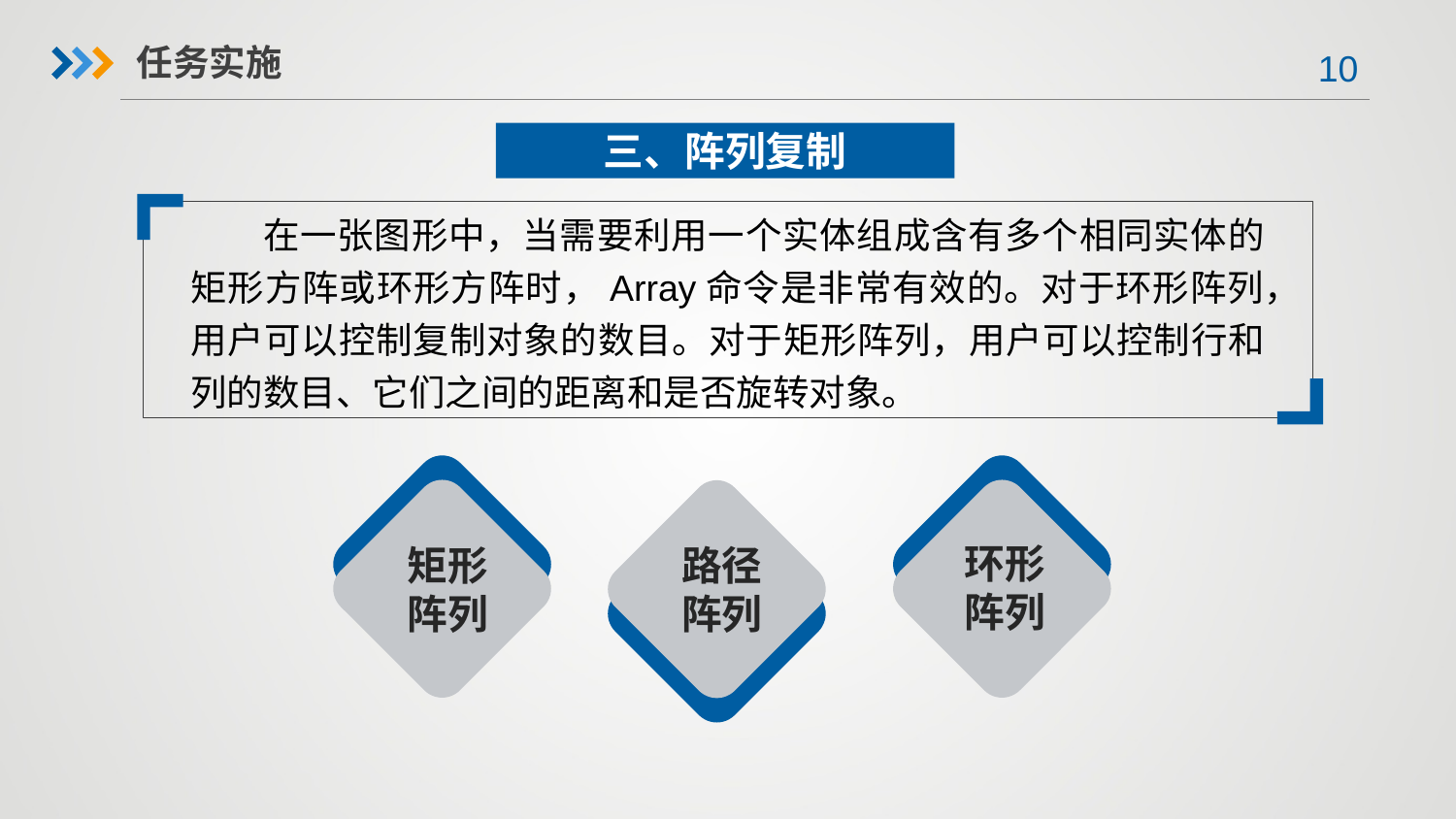

任务实施
三、阵列复制

       在一张图形中，当需要利用一个实体组成含有多个相同实体的矩形方阵或环形方阵时，Array命令是非常有效的。对于环形阵列，用户可以控制复制对象的数目。对于矩形阵列，用户可以控制行和列的数目、它们之间的距离和是否旋转对象。

环形阵列
路径阵列
矩形阵列